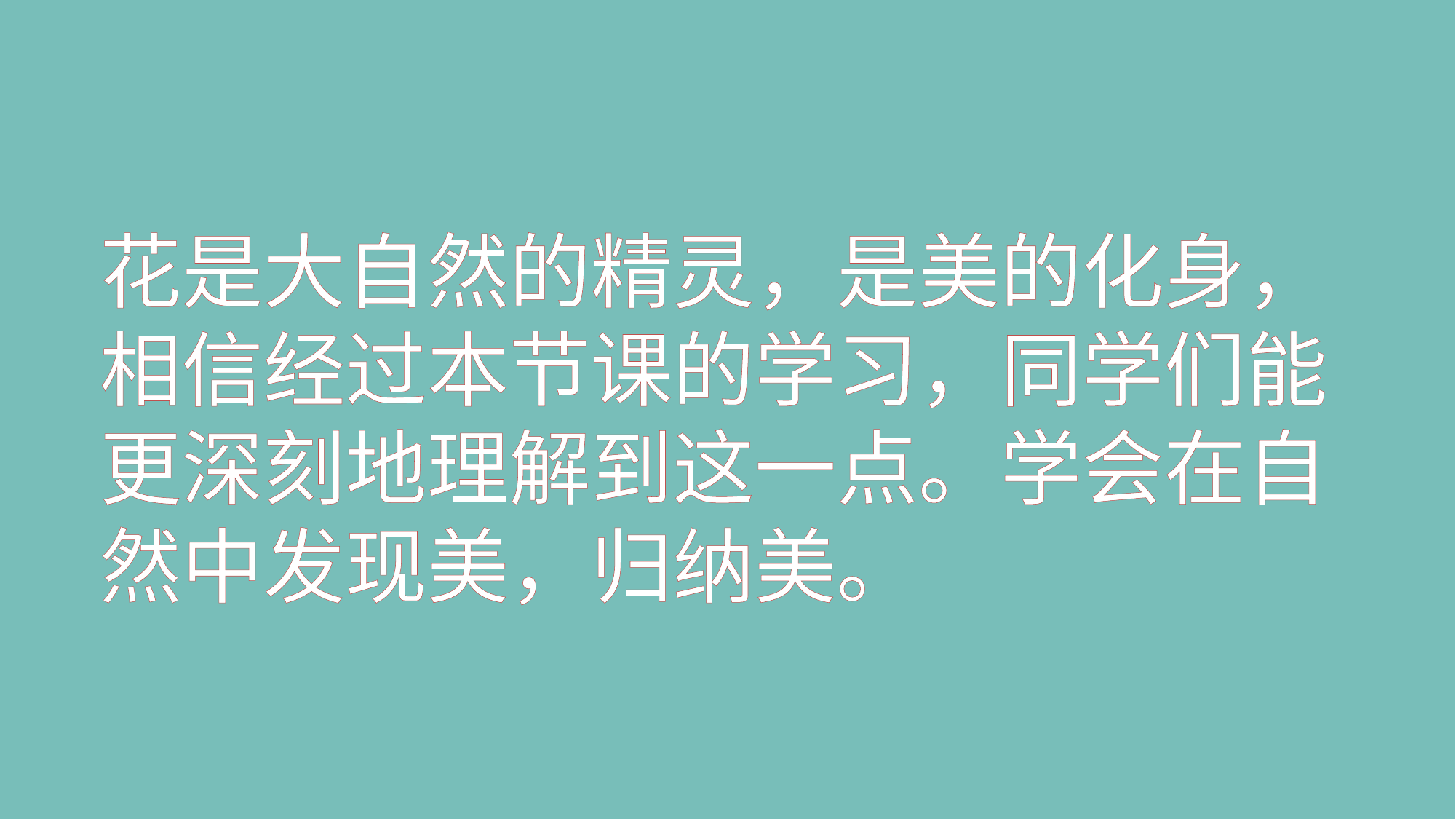

花是大自然的精灵，是美的化身，相信经过本节课的学习，同学们能更深刻地理解到这一点。学会在自然中发现美，归纳美。